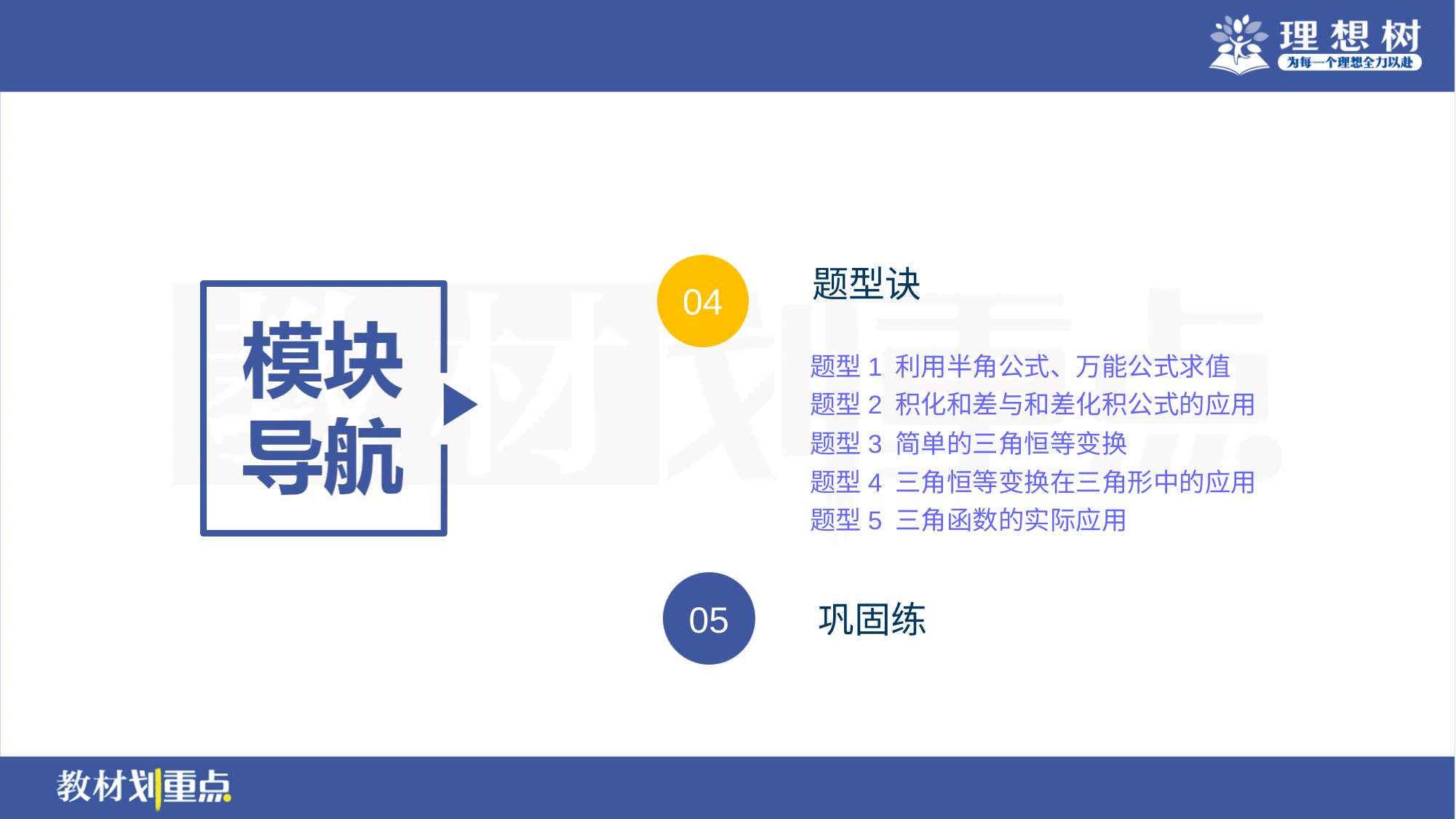

题型1 利用半角公式、万能公式求值
题型2 积化和差与和差化积公式的应用
题型3 简单的三角恒等变换
题型4 三角恒等变换在三角形中的应用
题型5 三角函数的实际应用